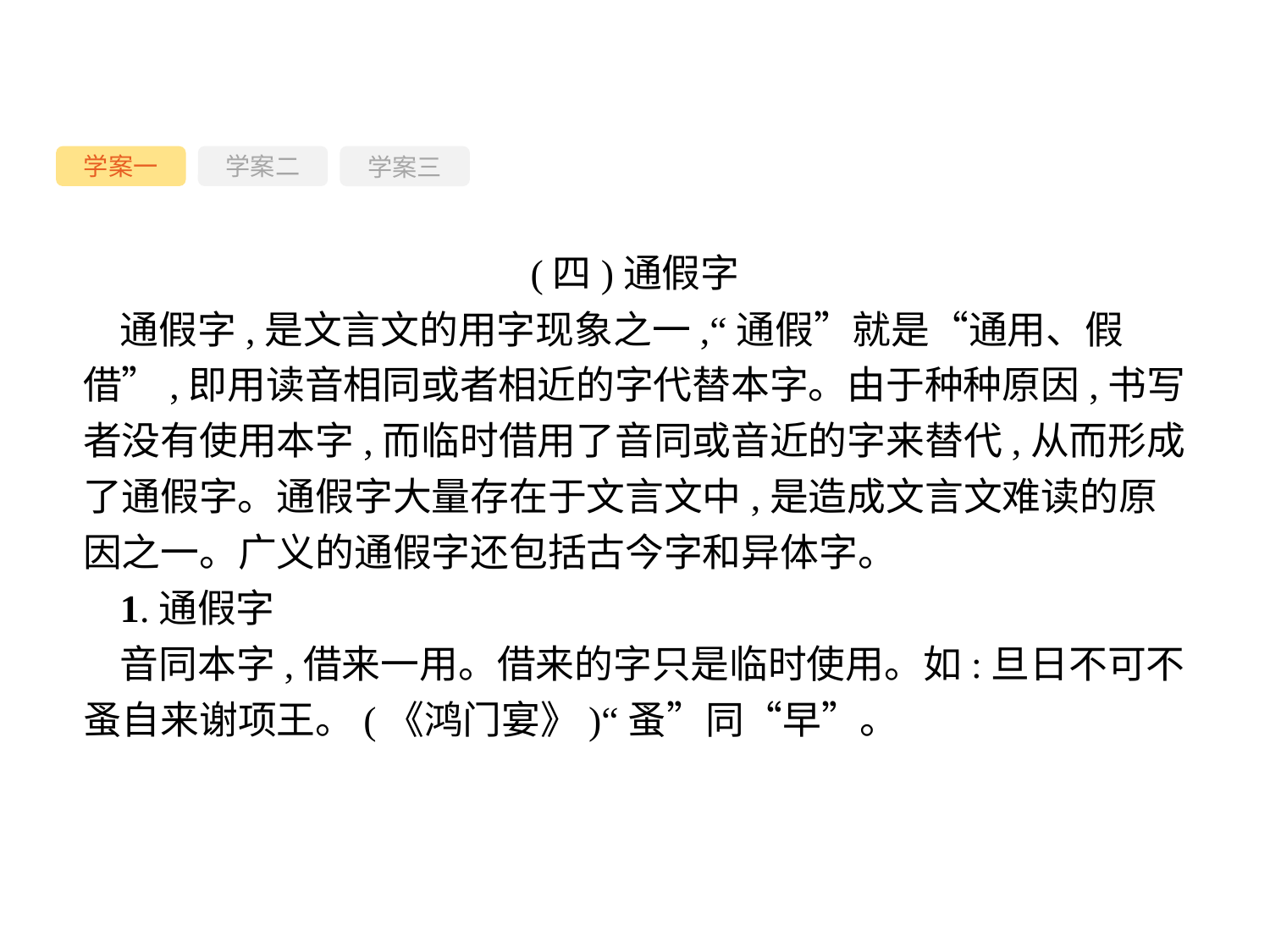

学案一
学案三
学案二
(四)通假字
通假字,是文言文的用字现象之一,“通假”就是“通用、假借”,即用读音相同或者相近的字代替本字。由于种种原因,书写者没有使用本字,而临时借用了音同或音近的字来替代,从而形成了通假字。通假字大量存在于文言文中,是造成文言文难读的原因之一。广义的通假字还包括古今字和异体字。
1.通假字
音同本字,借来一用。借来的字只是临时使用。如:旦日不可不蚤自来谢项王。(《鸿门宴》)“蚤”同“早”。
-53-